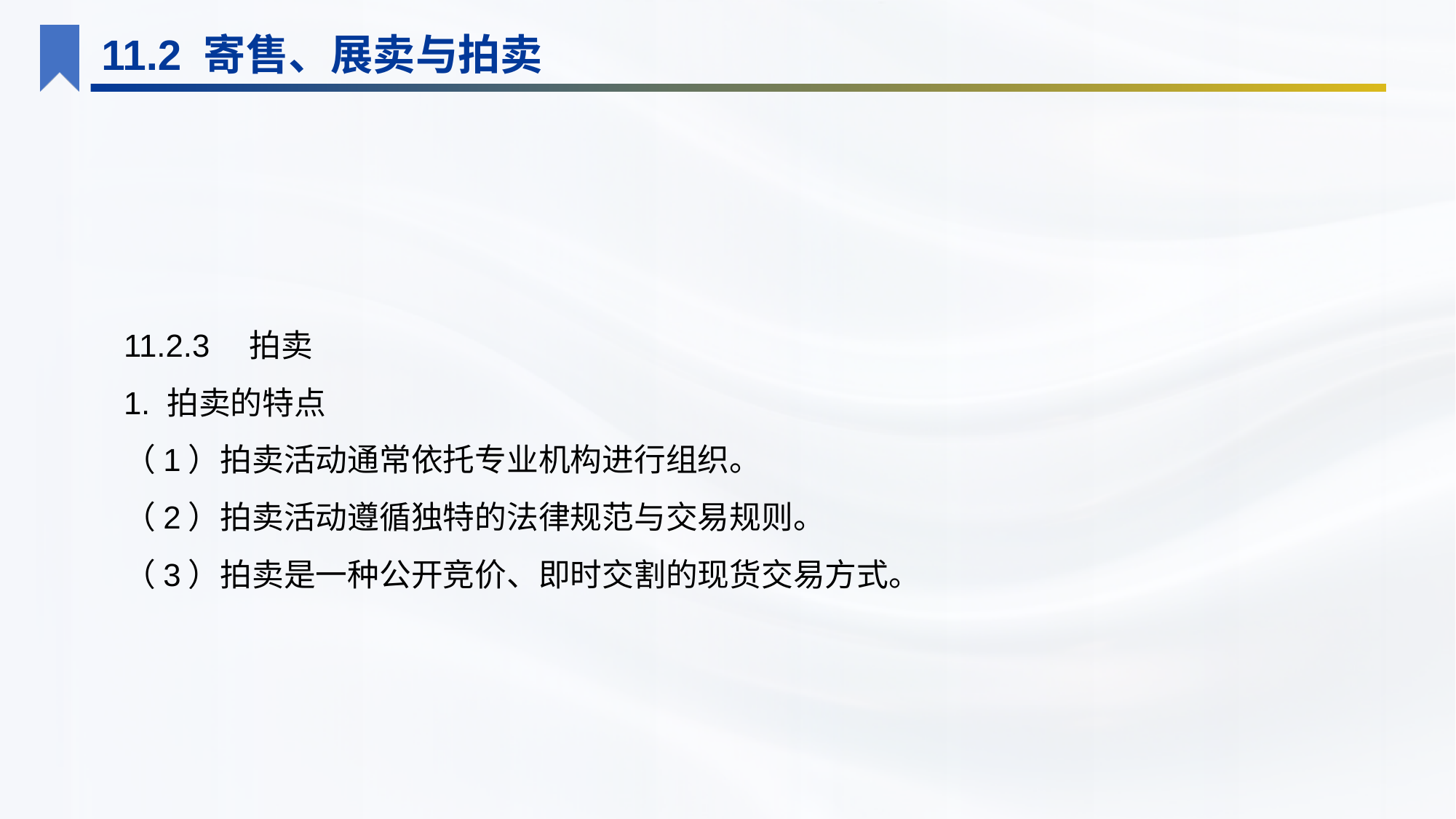

11.2 寄售、展卖与拍卖
11.2.3　拍卖
1. 拍卖的特点
（1）拍卖活动通常依托专业机构进行组织。
（2）拍卖活动遵循独特的法律规范与交易规则。
（3）拍卖是一种公开竞价、即时交割的现货交易方式。